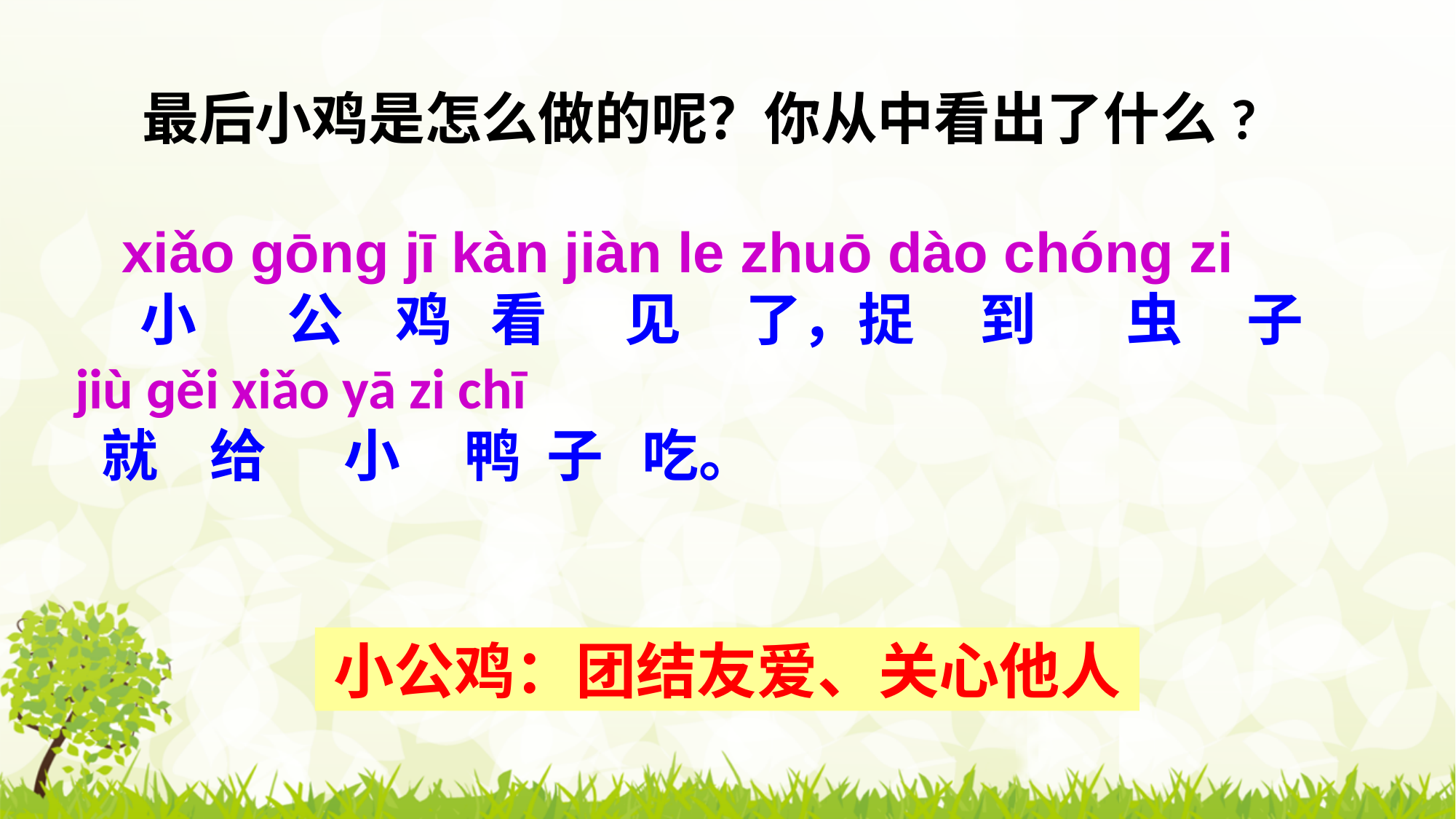

最后小鸡是怎么做的呢？你从中看出了什么?
   xiǎo ɡōnɡ jī kàn jiàn le zhuō dào chónɡ zi
    小       公    鸡   看      见     了，捉     到       虫     子
jiù ɡěi xiǎo yā zi chī
 就    给      小     鸭  子   吃。
小公鸡：团结友爱、关心他人